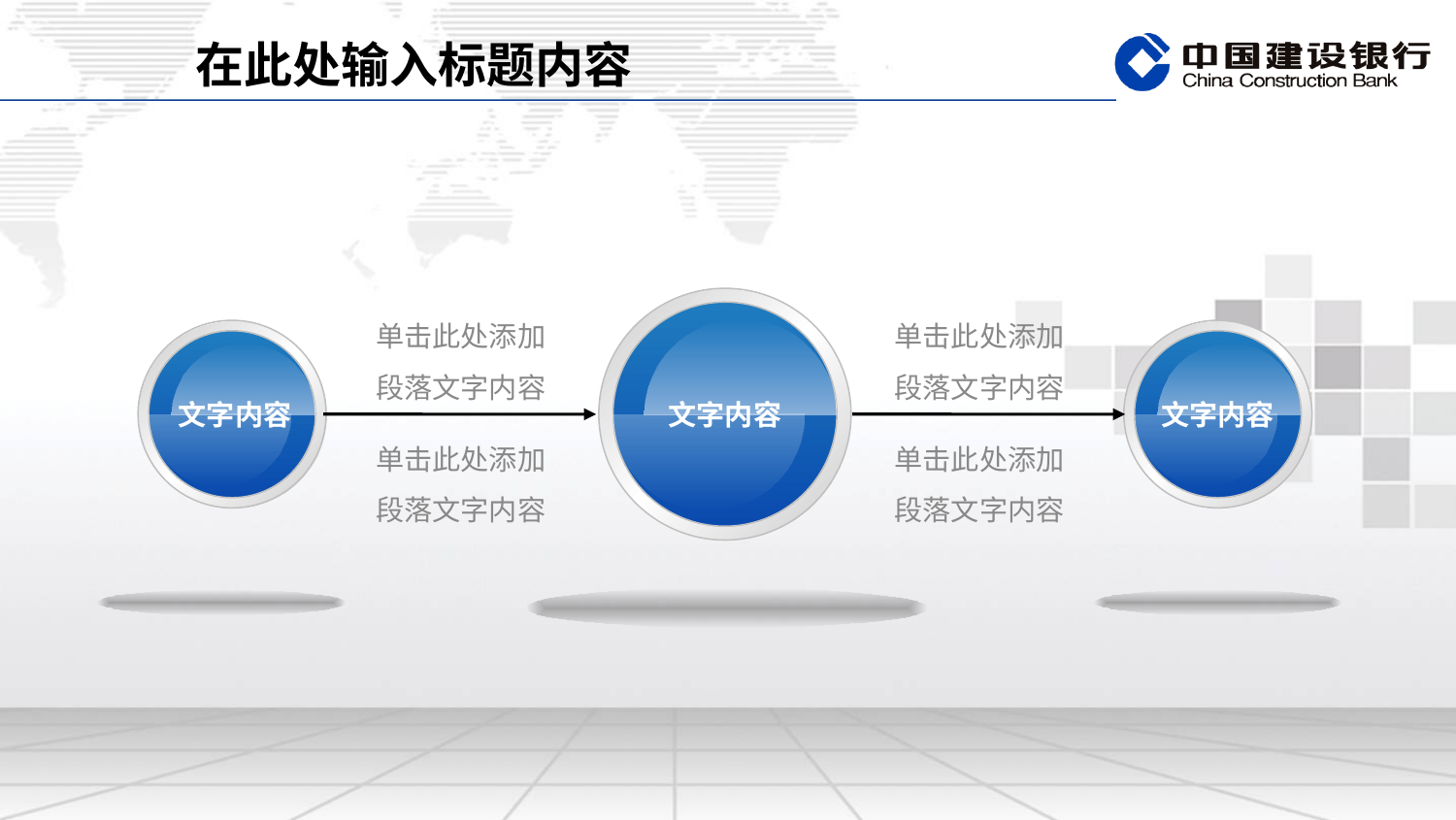

在此处输入标题内容

文字内容
单击此处添加
段落文字内容
单击此处添加
段落文字内容

文字内容

文字内容
单击此处添加
段落文字内容

单击此处添加
段落文字内容